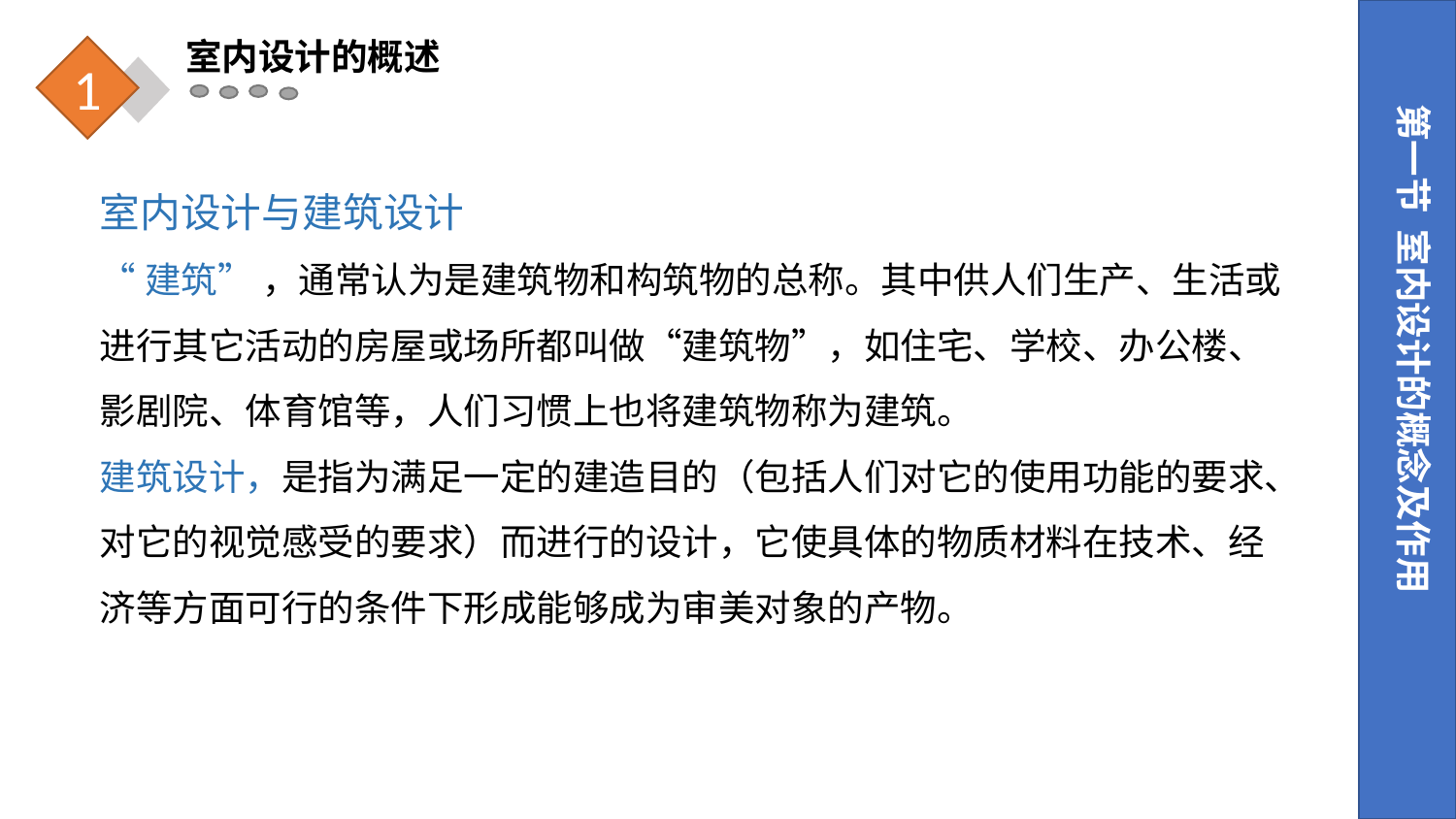

室内设计的概述
1

第一节  室内设计的概念及作用
室内设计与建筑设计
“建筑” ，通常认为是建筑物和构筑物的总称。其中供人们生产、生活或进行其它活动的房屋或场所都叫做“建筑物”，如住宅、学校、办公楼、影剧院、体育馆等，人们习惯上也将建筑物称为建筑。
建筑设计，是指为满足一定的建造目的（包括人们对它的使用功能的要求、对它的视觉感受的要求）而进行的设计，它使具体的物质材料在技术、经济等方面可行的条件下形成能够成为审美对象的产物。